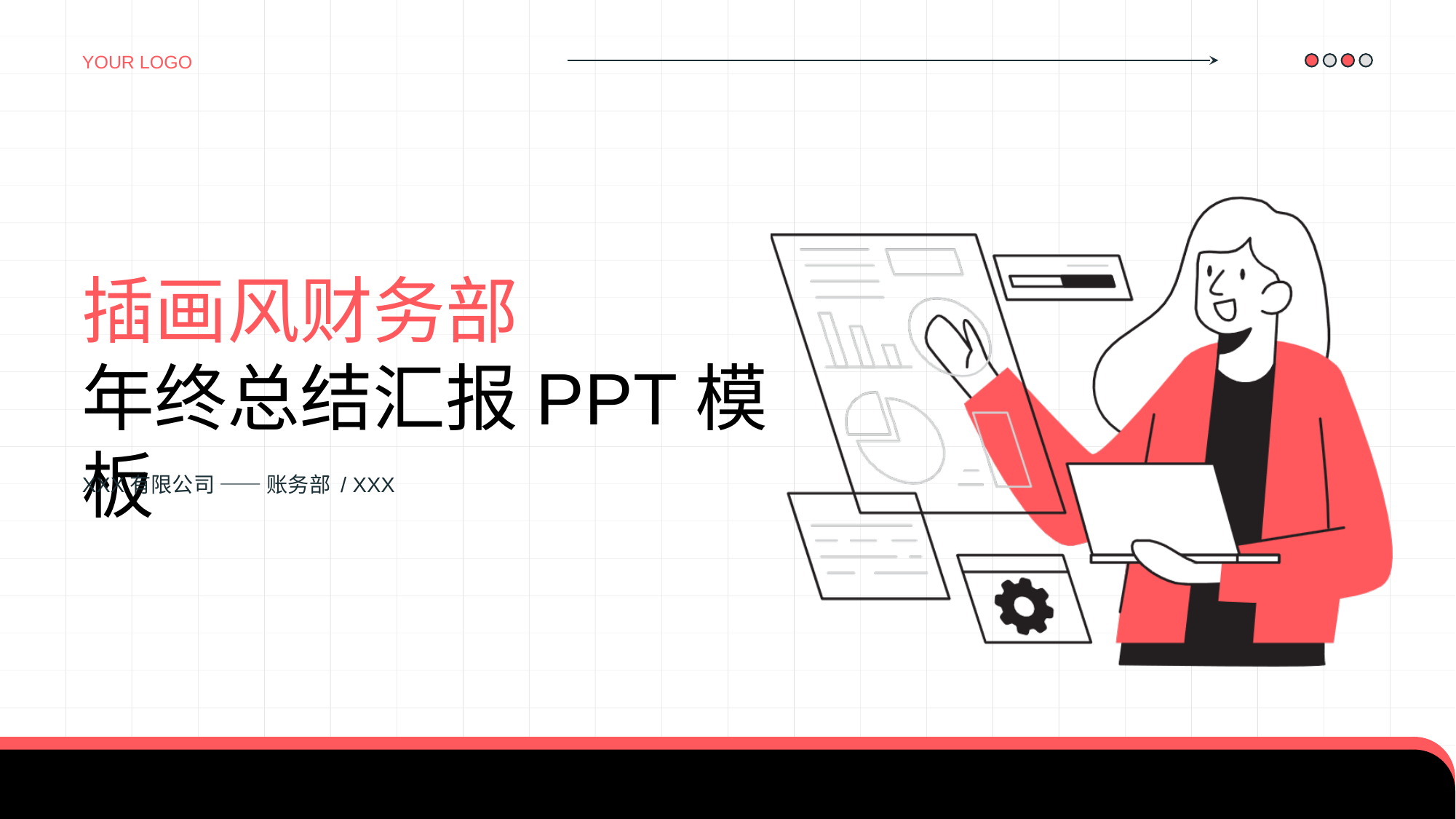

your logo

插画风财务部
年终总结汇报PPT模板
XXX有限公司 —— 账务部 / XXX